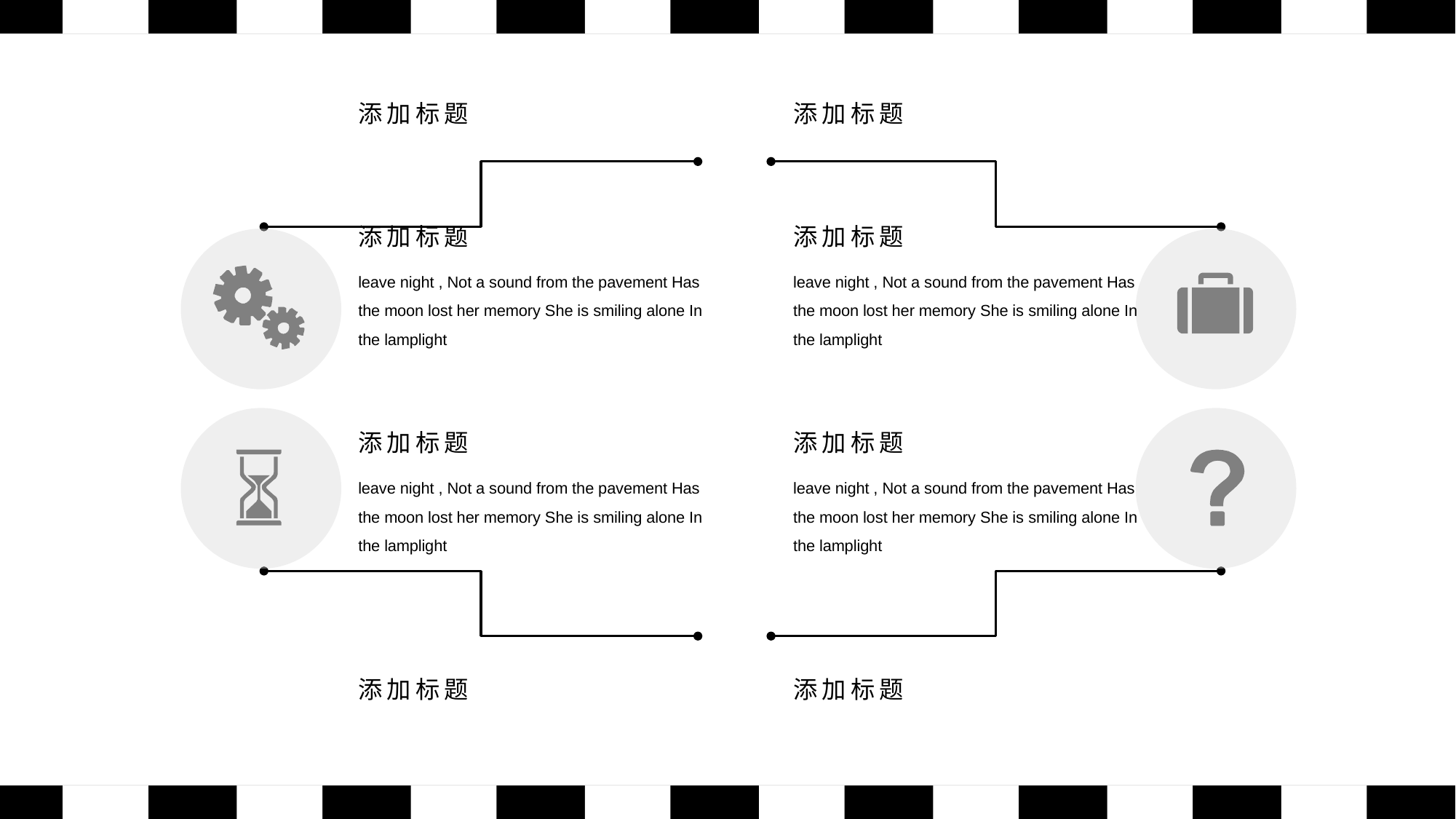

添加标题
添加标题
添加标题
leave night , Not a sound from the pavement Has the moon lost her memory She is smiling alone In the lamplight
添加标题
leave night , Not a sound from the pavement Has the moon lost her memory She is smiling alone In the lamplight
添加标题
leave night , Not a sound from the pavement Has the moon lost her memory She is smiling alone In the lamplight
添加标题
leave night , Not a sound from the pavement Has the moon lost her memory She is smiling alone In the lamplight

添加标题
添加标题